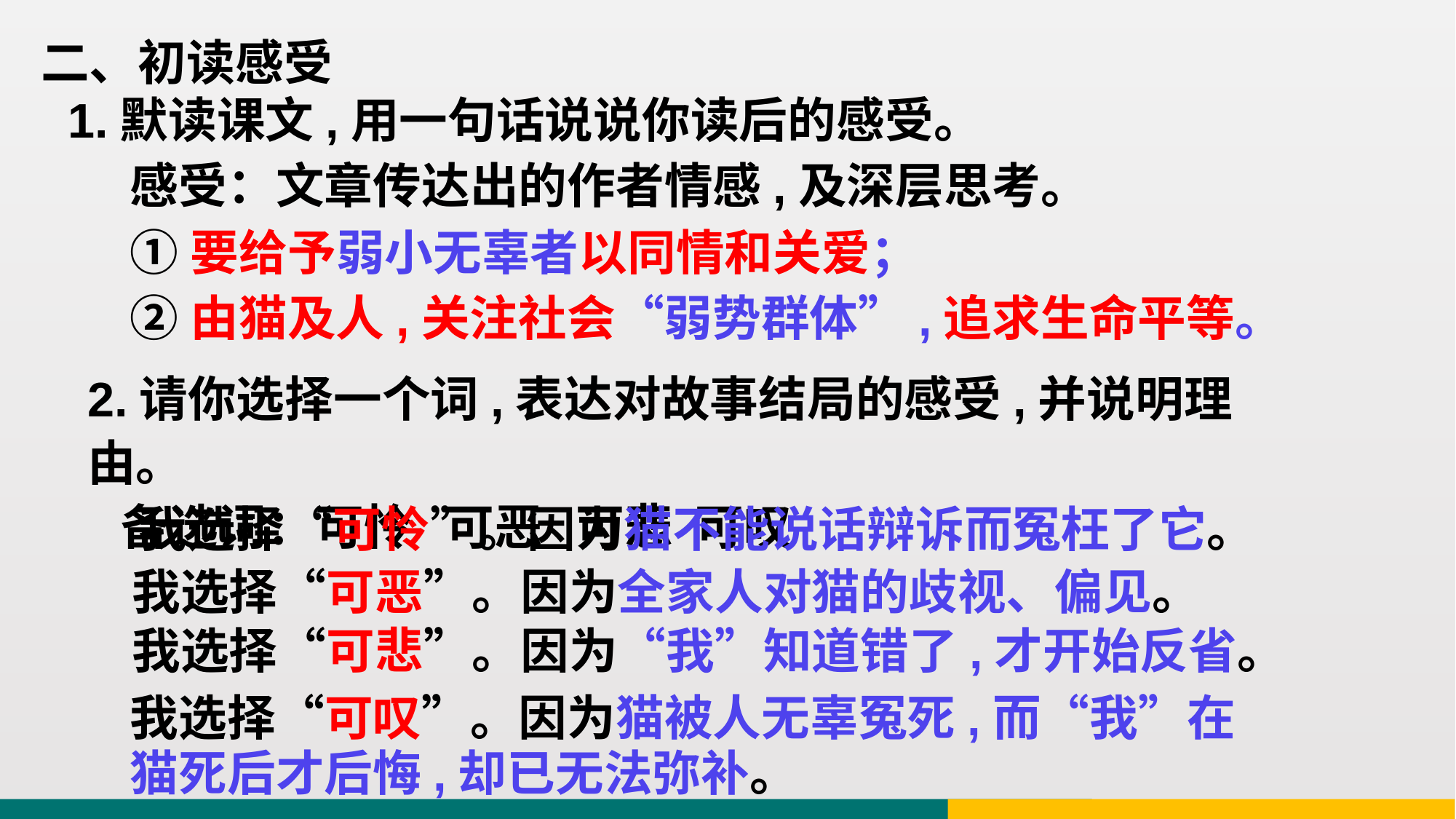

二、初读感受
  1.默读课文,用一句话说说你读后的感受。
感受：文章传达出的作者情感,及深层思考。
①要给予弱小无辜者以同情和关爱；
②由猫及人,关注社会“弱势群体”,追求生命平等。
2.请你选择一个词,表达对故事结局的感受,并说明理由。
  备选词：可怜   可恶   可悲  可叹

我选择“可怜”。因为猫不能说话辩诉而冤枉了它。
我选择“可恶”。因为全家人对猫的歧视、偏见。
我选择“可悲”。因为“我”知道错了,才开始反省。
我选择“可叹”。因为猫被人无辜冤死,而“我”在猫死后才后悔,却已无法弥补。